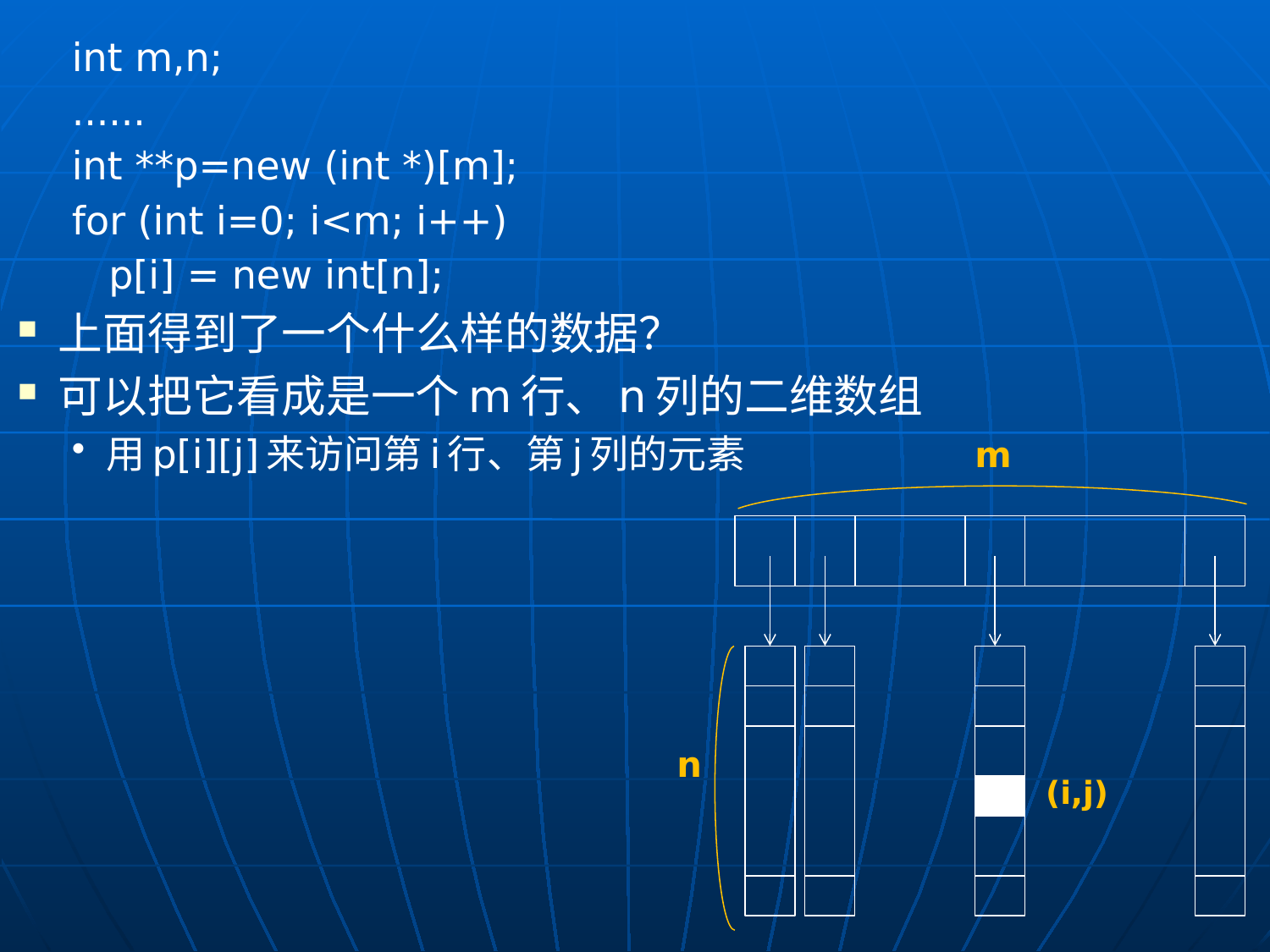

int m,n;
......
int **p=new (int *)[m];
for (int i=0; i<m; i++)
   p[i] = new int[n];
上面得到了一个什么样的数据？
可以把它看成是一个m行、n列的二维数组
用p[i][j]来访问第i行、第j列的元素
m

n

(i,j)